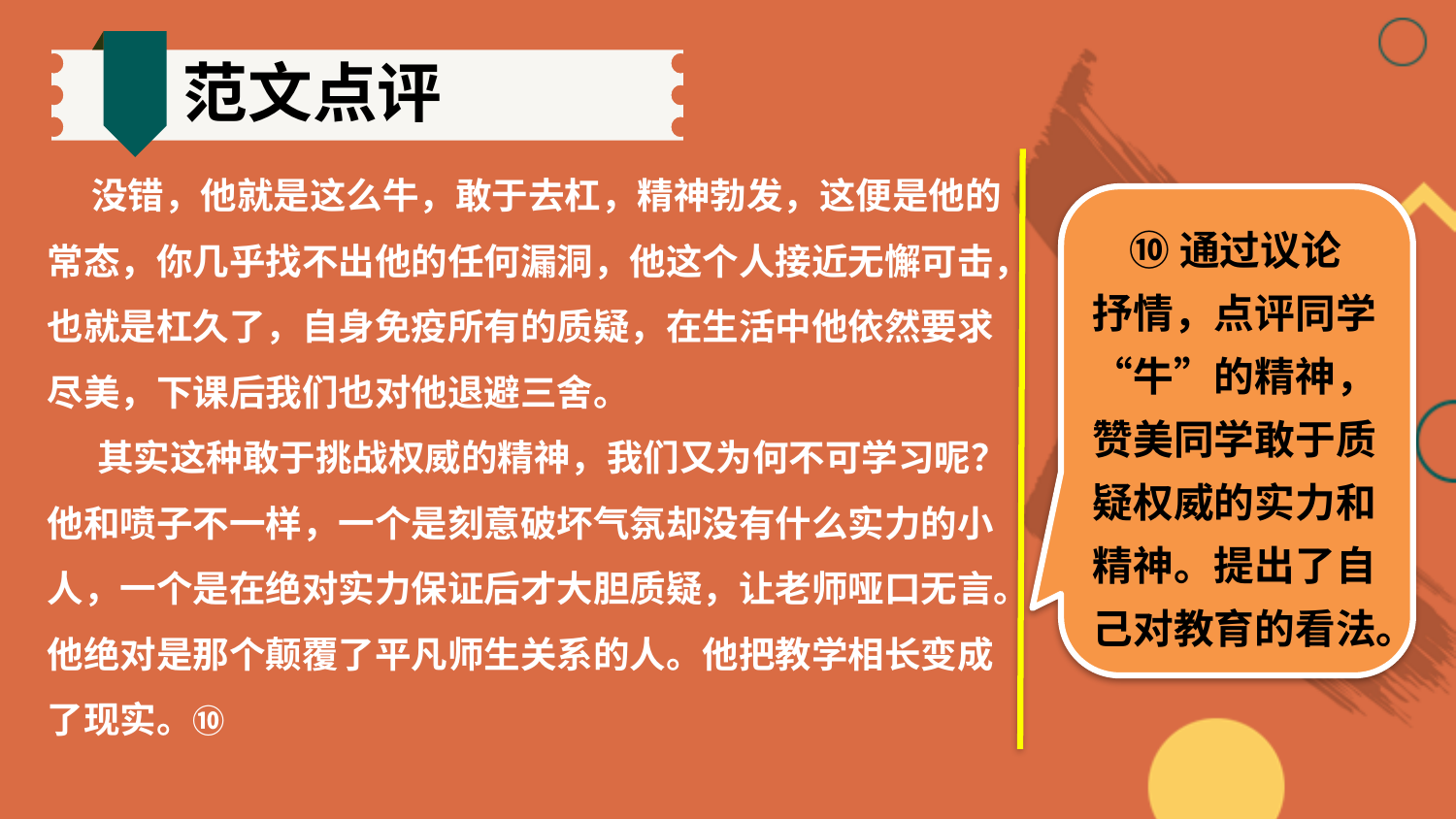

范文点评
     没错，他就是这么牛，敢于去杠，精神勃发，这便是他的常态，你几乎找不出他的任何漏洞，他这个人接近无懈可击，也就是杠久了，自身免疫所有的质疑，在生活中他依然要求尽美，下课后我们也对他退避三舍。
     其实这种敢于挑战权威的精神，我们又为何不可学习呢？他和喷子不一样，一个是刻意破坏气氛却没有什么实力的小人，一个是在绝对实力保证后才大胆质疑，让老师哑口无言。他绝对是那个颠覆了平凡师生关系的人。他把教学相长变成了现实。⑩
    ⑩通过议论抒情，点评同学“牛”的精神，赞美同学敢于质疑权威的实力和精神。提出了自己对教育的看法。